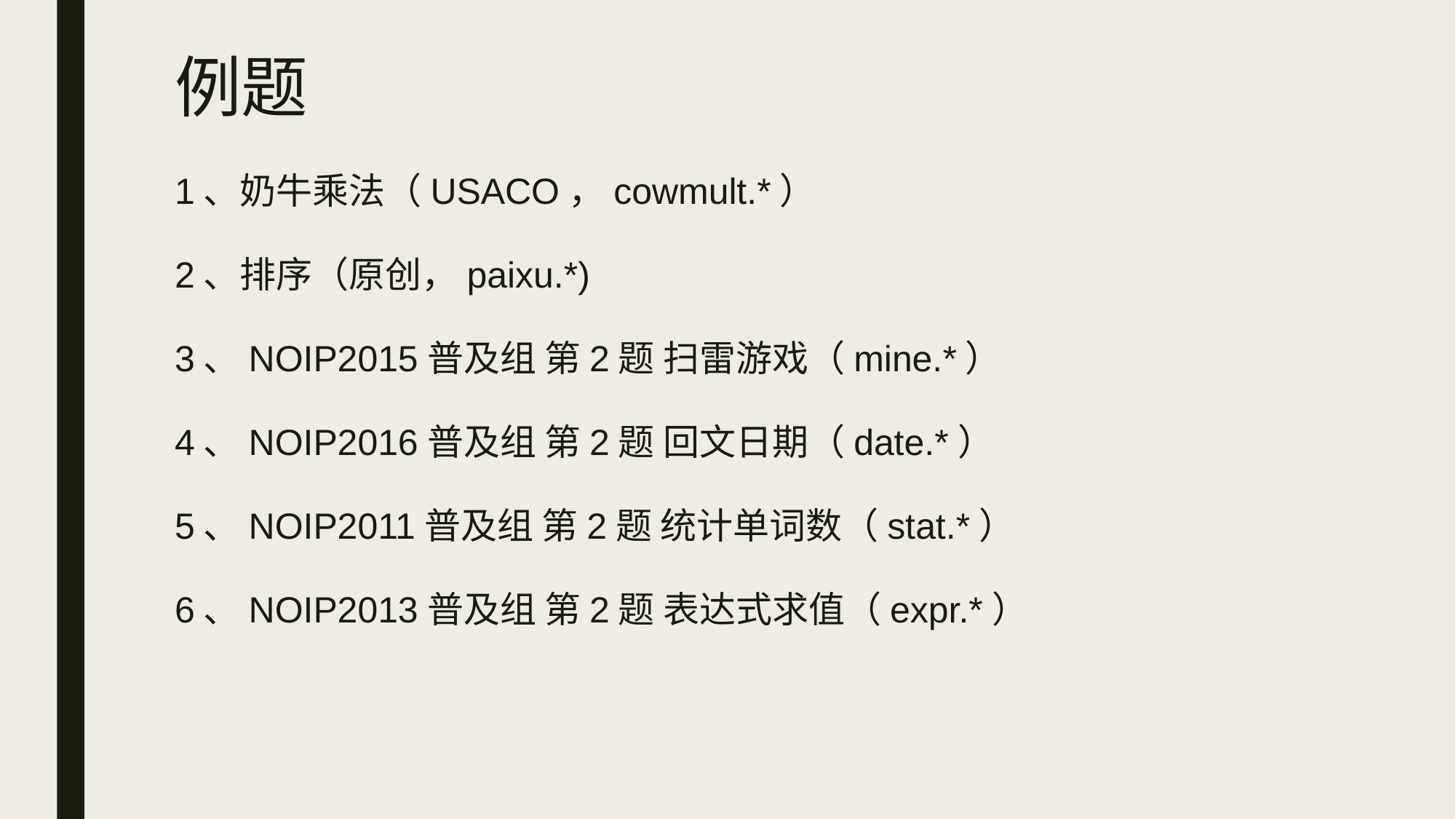

# 例题
1、奶牛乘法（USACO，cowmult.*）
2、排序（原创，paixu.*)
3、NOIP2015普及组 第2题 扫雷游戏（mine.*）
4、NOIP2016普及组 第2题 回文日期（date.*）
5、NOIP2011普及组 第2题 统计单词数（stat.*）
6、NOIP2013普及组 第2题 表达式求值（expr.*）